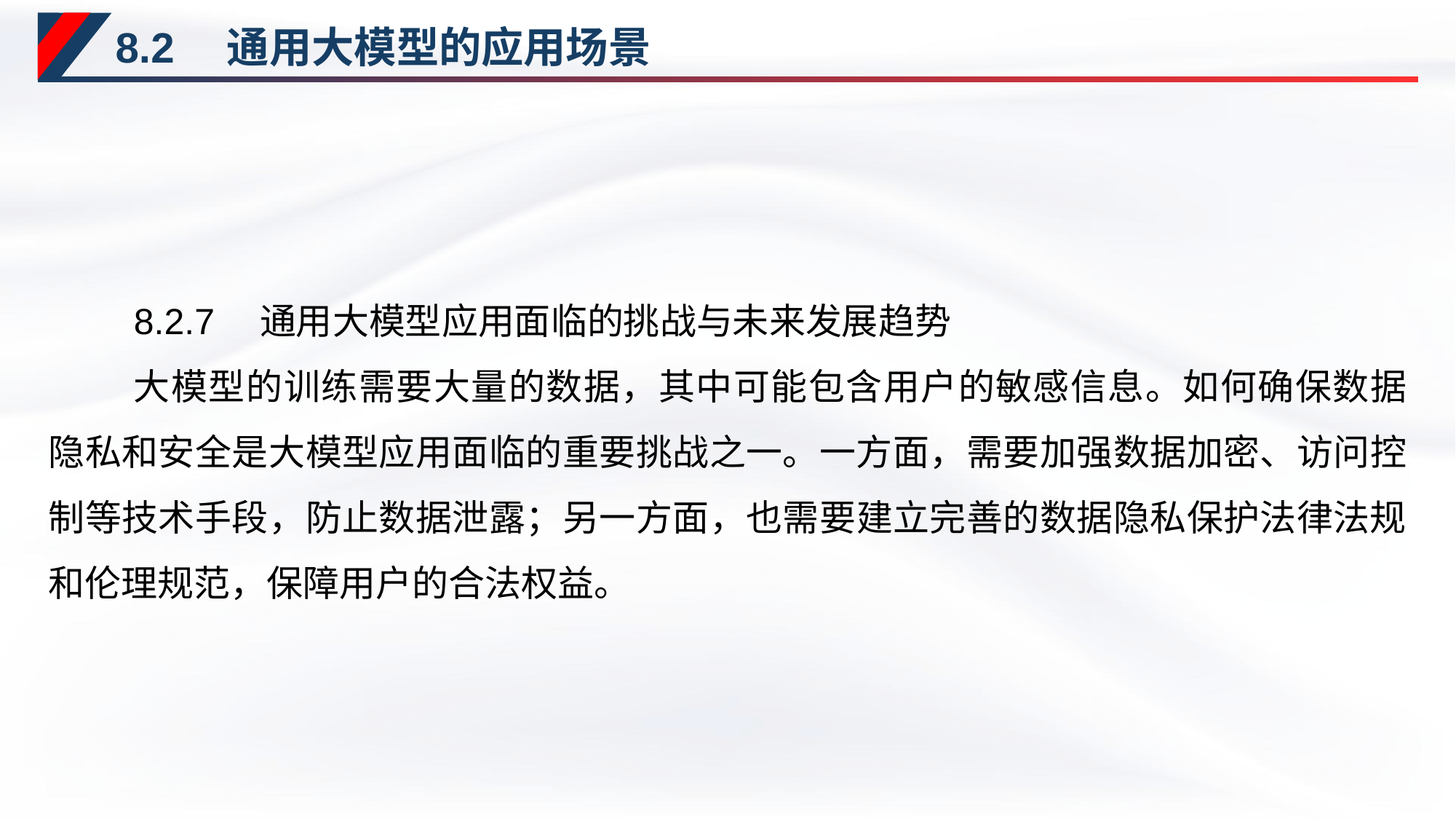

# 8.2　通用大模型的应用场景
8.2.7　通用大模型应用面临的挑战与未来发展趋势
大模型的训练需要大量的数据，其中可能包含用户的敏感信息。如何确保数据隐私和安全是大模型应用面临的重要挑战之一。一方面，需要加强数据加密、访问控制等技术手段，防止数据泄露；另一方面，也需要建立完善的数据隐私保护法律法规和伦理规范，保障用户的合法权益。